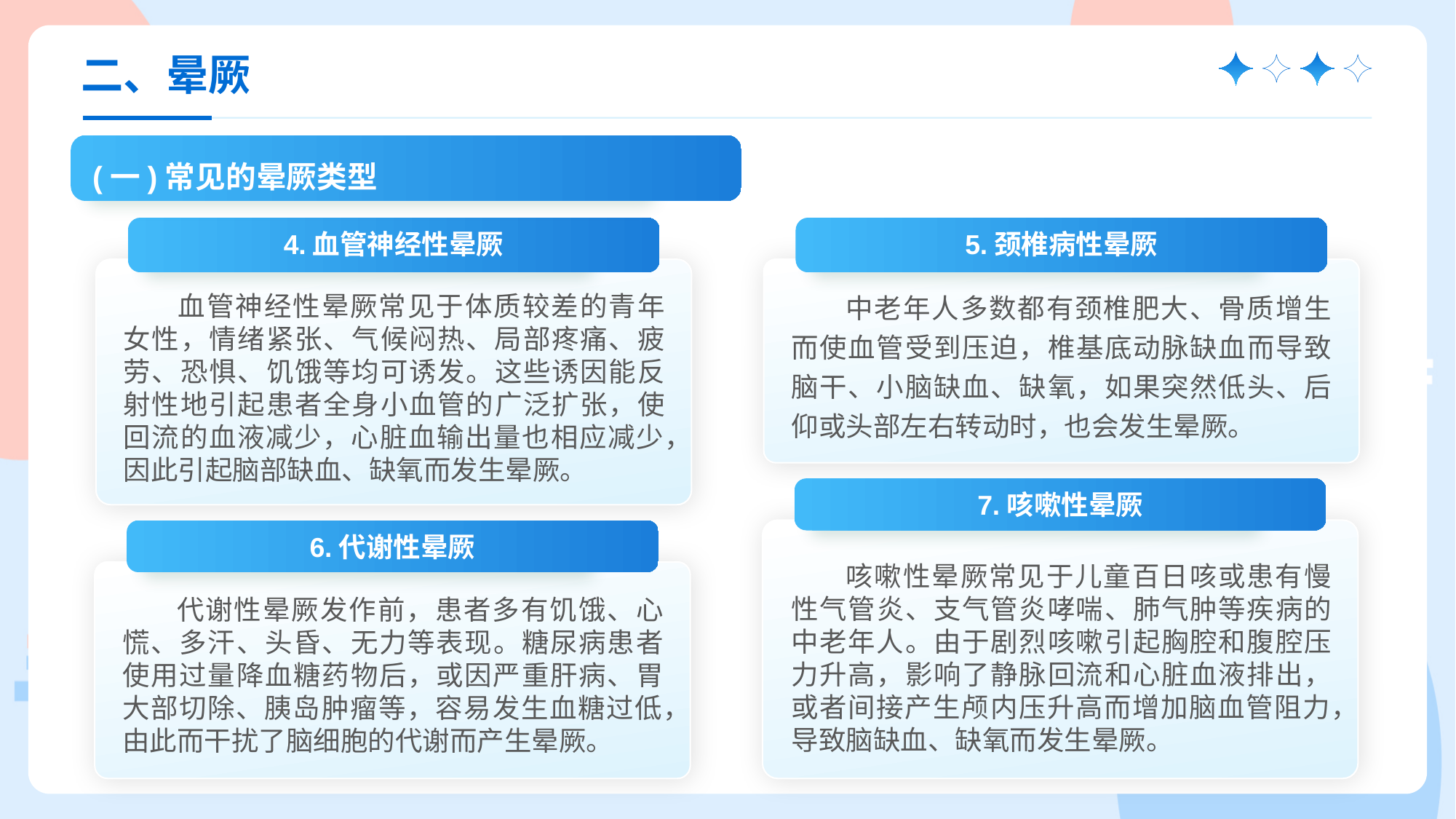

二、晕厥

(一)常见的晕厥类型

4.血管神经性晕厥

血管神经性晕厥常见于体质较差的青年女性，情绪紧张、气候闷热、局部疼痛、疲劳、恐惧、饥饿等均可诱发。这些诱因能反射性地引起患者全身小血管的广泛扩张，使回流的血液减少，心脏血输出量也相应减少，因此引起脑部缺血、缺氧而发生晕厥。

5.颈椎病性晕厥

中老年人多数都有颈椎肥大、骨质增生而使血管受到压迫，椎基底动脉缺血而导致脑干、小脑缺血、缺氧，如果突然低头、后仰或头部左右转动时，也会发生晕厥。

7.咳嗽性晕厥

咳嗽性晕厥常见于儿童百日咳或患有慢性气管炎、支气管炎哮喘、肺气肿等疾病的中老年人。由于剧烈咳嗽引起胸腔和腹腔压力升高，影响了静脉回流和心脏血液排出，或者间接产生颅内压升高而增加脑血管阻力，导致脑缺血、缺氧而发生晕厥。

6.代谢性晕厥

代谢性晕厥发作前，患者多有饥饿、心慌、多汗、头昏、无力等表现。糖尿病患者使用过量降血糖药物后，或因严重肝病、胃大部切除、胰岛肿瘤等，容易发生血糖过低，由此而干扰了脑细胞的代谢而产生晕厥。